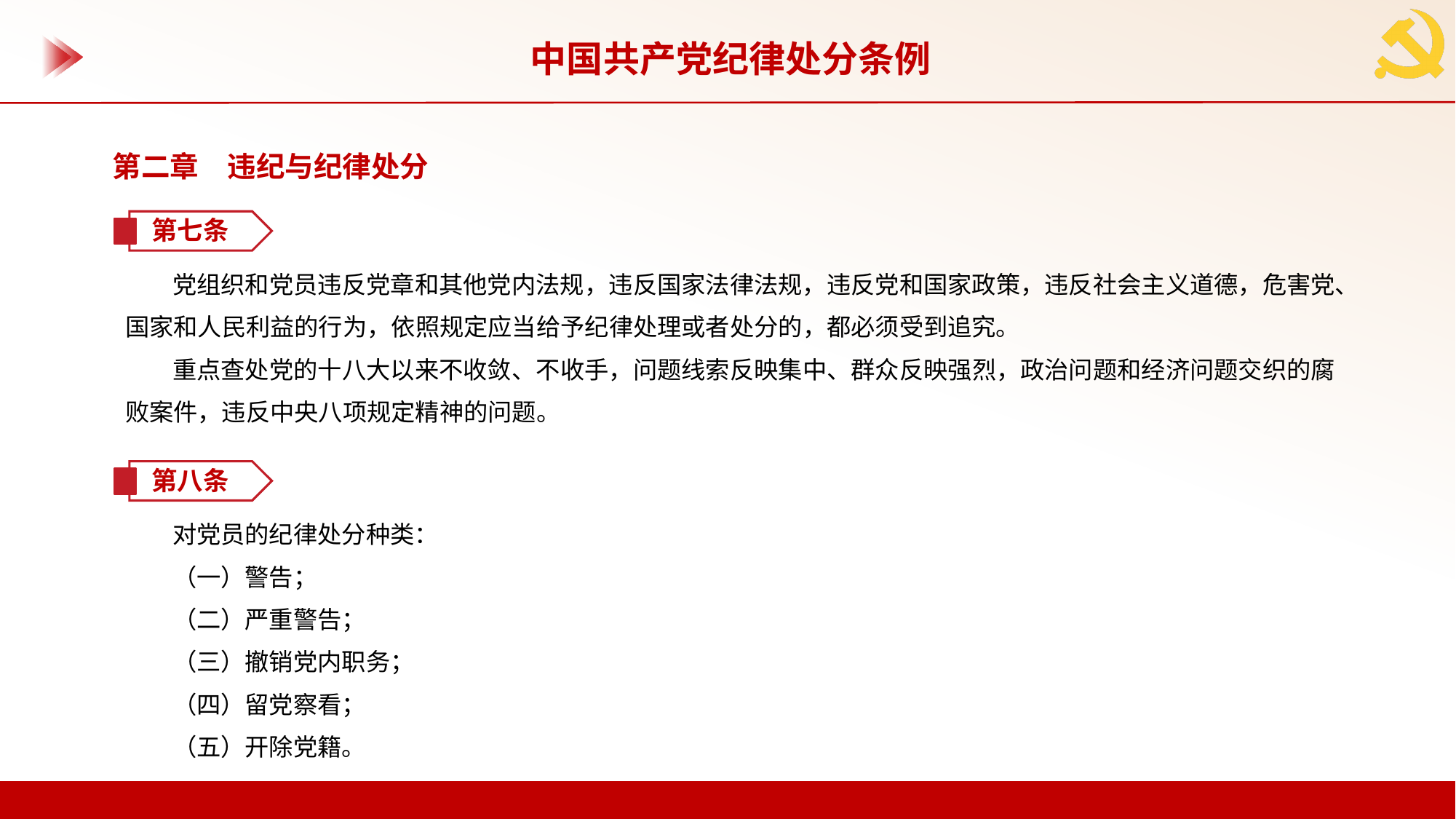

中国共产党纪律处分条例
第二章　违纪与纪律处分
第七条

党组织和党员违反党章和其他党内法规，违反国家法律法规，违反党和国家政策，违反社会主义道德，危害党、国家和人民利益的行为，依照规定应当给予纪律处理或者处分的，都必须受到追究。
重点查处党的十八大以来不收敛、不收手，问题线索反映集中、群众反映强烈，政治问题和经济问题交织的腐败案件，违反中央八项规定精神的问题。
第八条

对党员的纪律处分种类：
（一）警告；
（二）严重警告；
（三）撤销党内职务；
（四）留党察看；
（五）开除党籍。